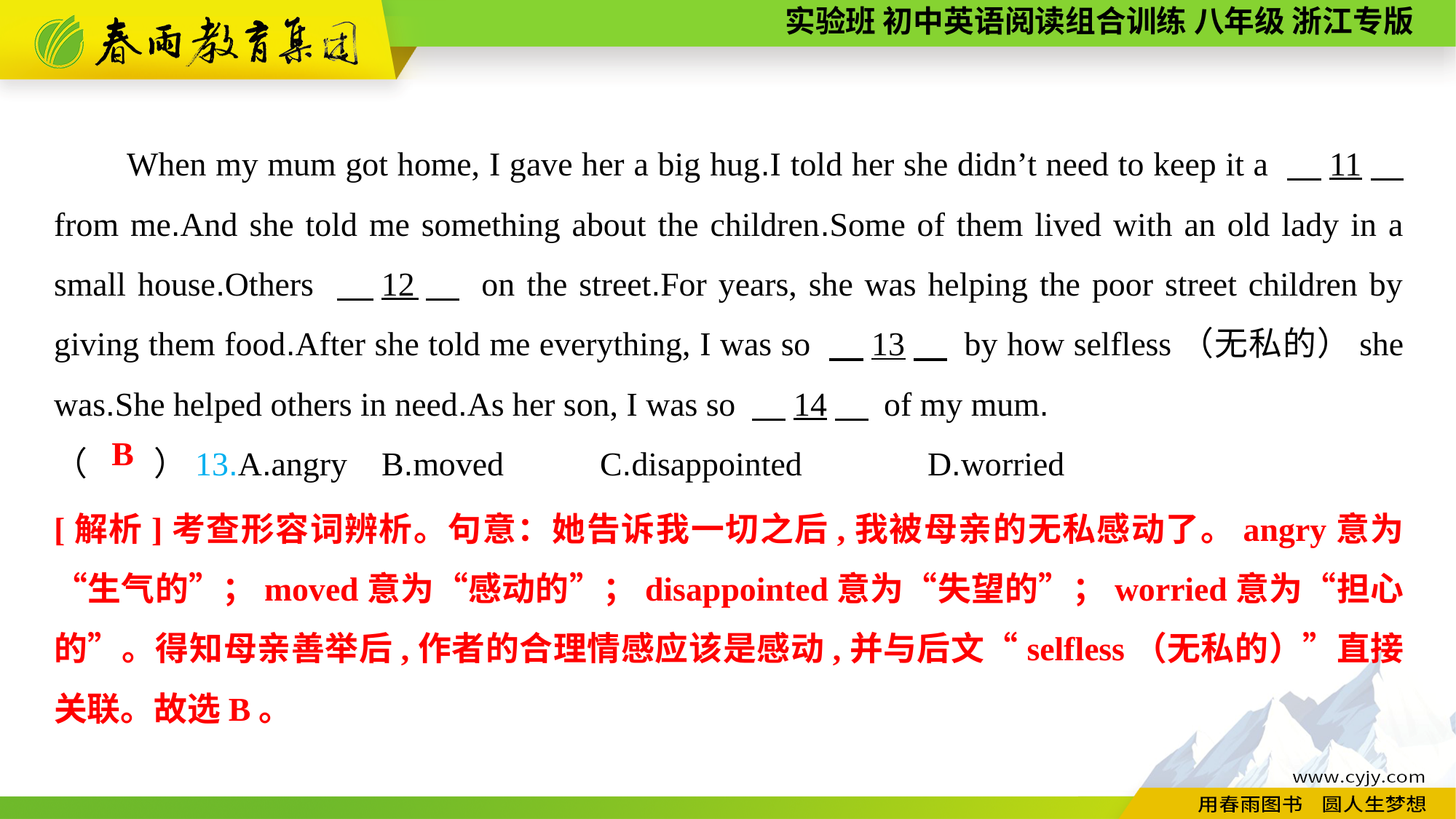

When my mum got home, I gave her a big hug.I told her she didn’t need to keep it a 　11　 from me.And she told me something about the children.Some of them lived with an old lady in a small house.Others 　12　 on the street.For years, she was helping the poor street children by giving them food.After she told me everything, I was so 　13　 by how selfless（无私的）she was.She helped others in need.As her son, I was so 　14　 of my mum.
（　　）13.A.angry	B.moved	C.disappointed		D.worried
B
[解析]考查形容词辨析。句意：她告诉我一切之后,我被母亲的无私感动了。angry意为“生气的”；moved意为“感动的”；disappointed意为“失望的”；worried意为“担心的”。得知母亲善举后,作者的合理情感应该是感动,并与后文“selfless（无私的）”直接关联。故选B。